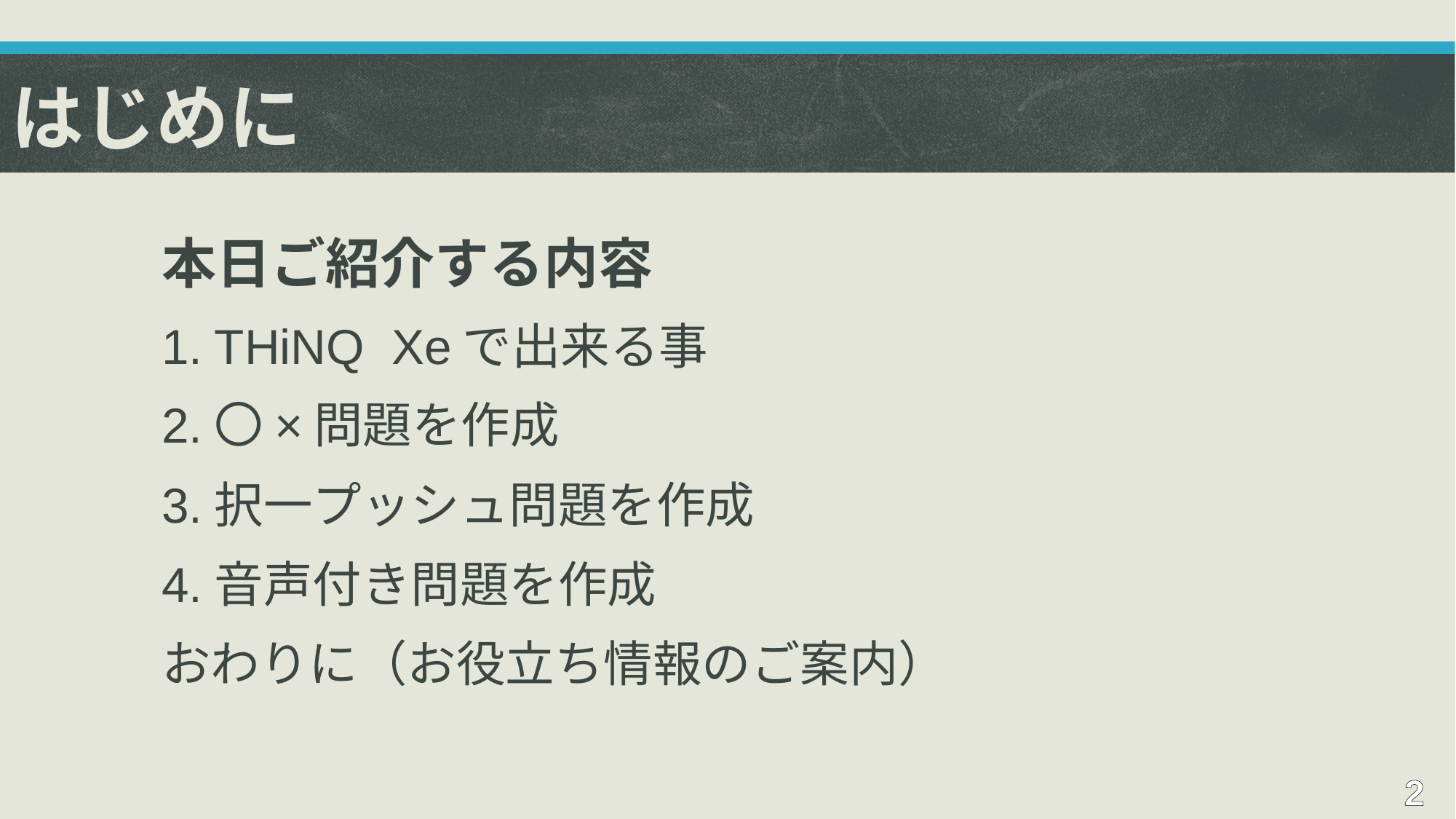

# はじめに
本日ご紹介する内容
THiNQ  Xeで出来る事
〇×問題を作成
択一プッシュ問題を作成
音声付き問題を作成
おわりに（お役立ち情報のご案内）

2